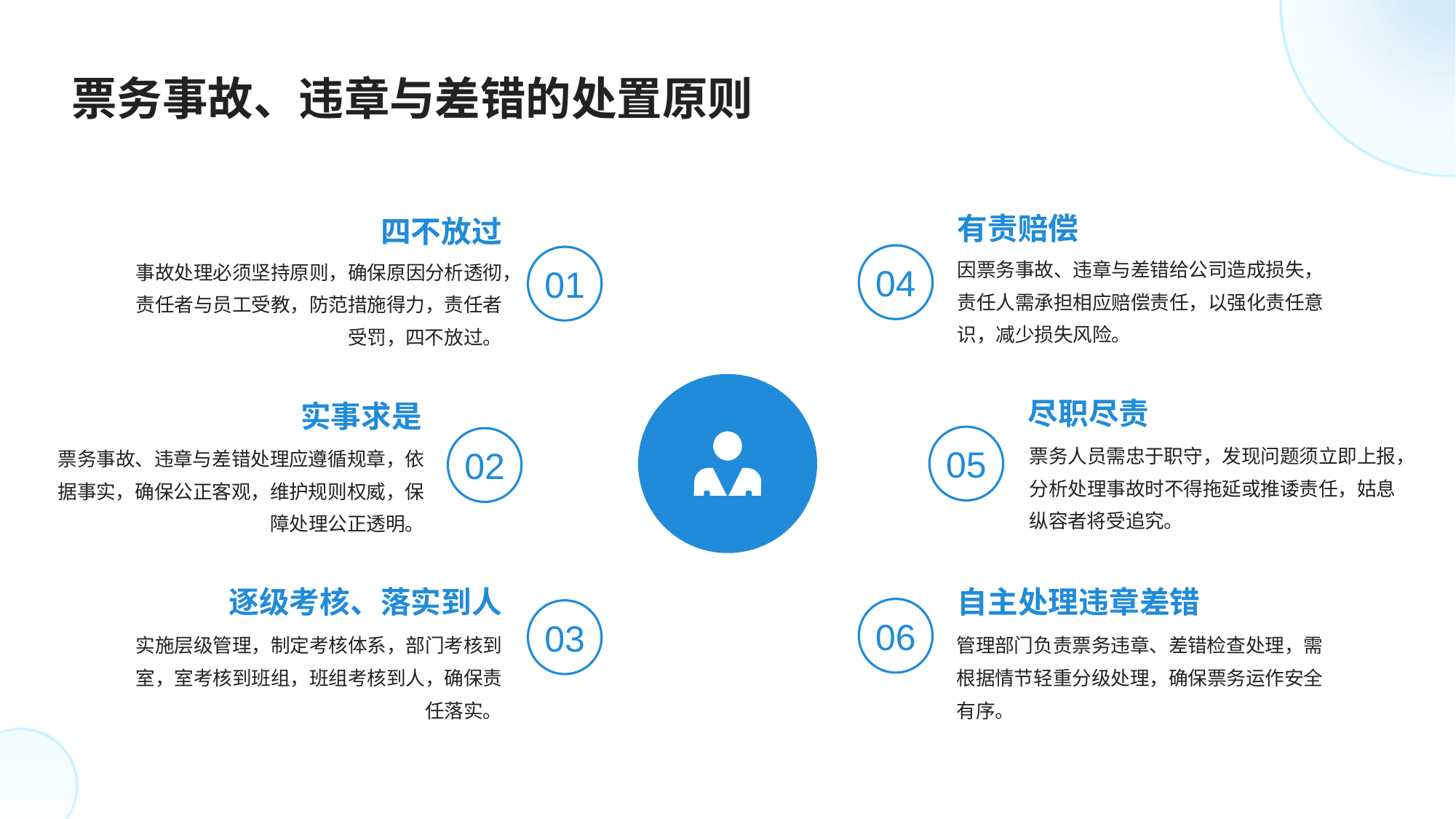

票务事故、违章与差错的处置原则
有责赔偿
四不放过
因票务事故、违章与差错给公司造成损失，责任人需承担相应赔偿责任，以强化责任意识，减少损失风险。

事故处理必须坚持原则，确保原因分析透彻，责任者与员工受教，防范措施得力，责任者受罚，四不放过。
04
01

尽职尽责
实事求是

票务人员需忠于职守，发现问题须立即上报，分析处理事故时不得拖延或推诿责任，姑息纵容者将受追究。
票务事故、违章与差错处理应遵循规章，依据事实，确保公正客观，维护规则权威，保障处理公正透明。
05
02
逐级考核、落实到人
自主处理违章差错

06
03
实施层级管理，制定考核体系，部门考核到室，室考核到班组，班组考核到人，确保责任落实。
管理部门负责票务违章、差错检查处理，需根据情节轻重分级处理，确保票务运作安全有序。